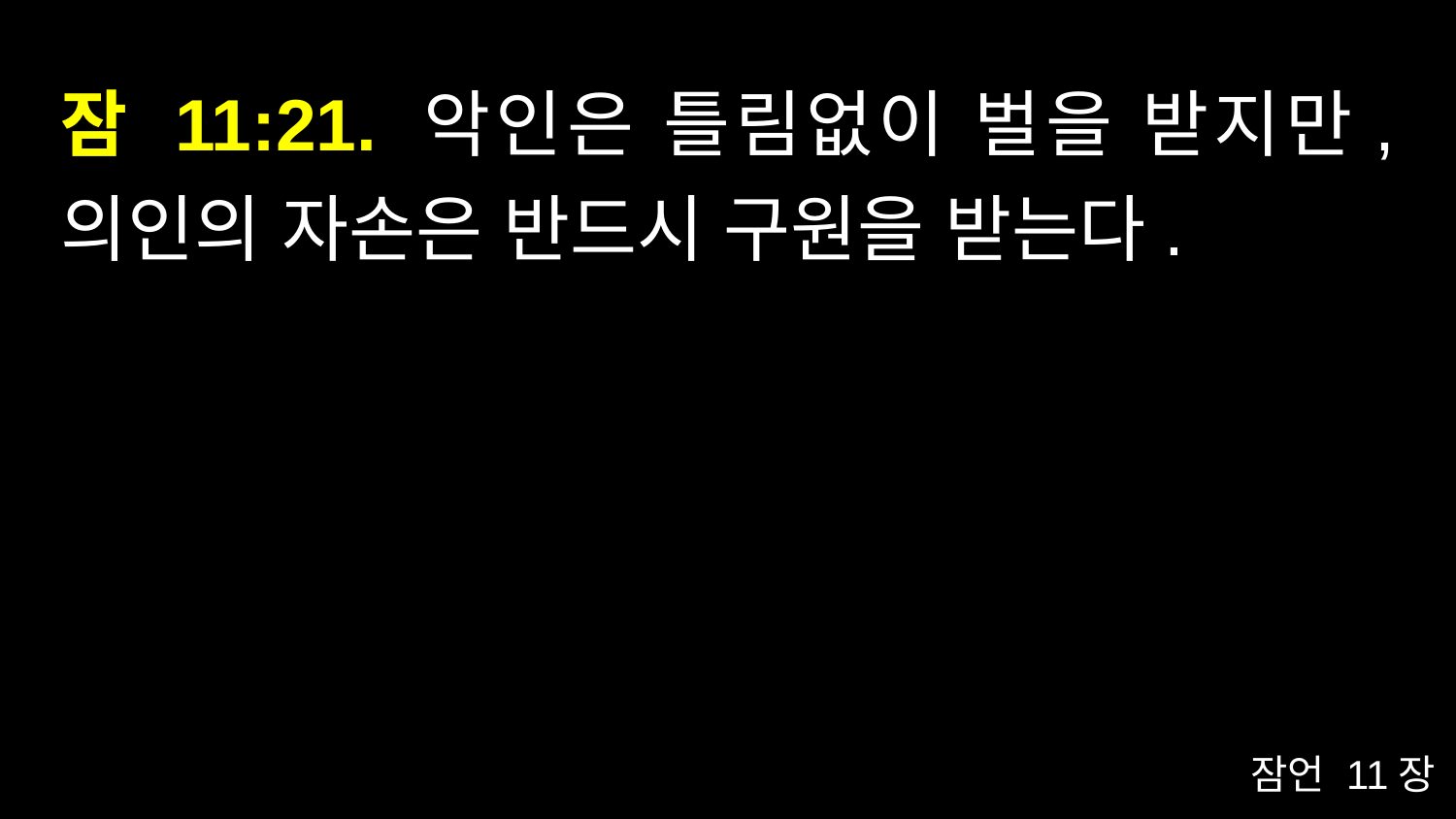

# 잠 11:21. 악인은 틀림없이 벌을 받지만, 의인의 자손은 반드시 구원을 받는다.
잠언 11장